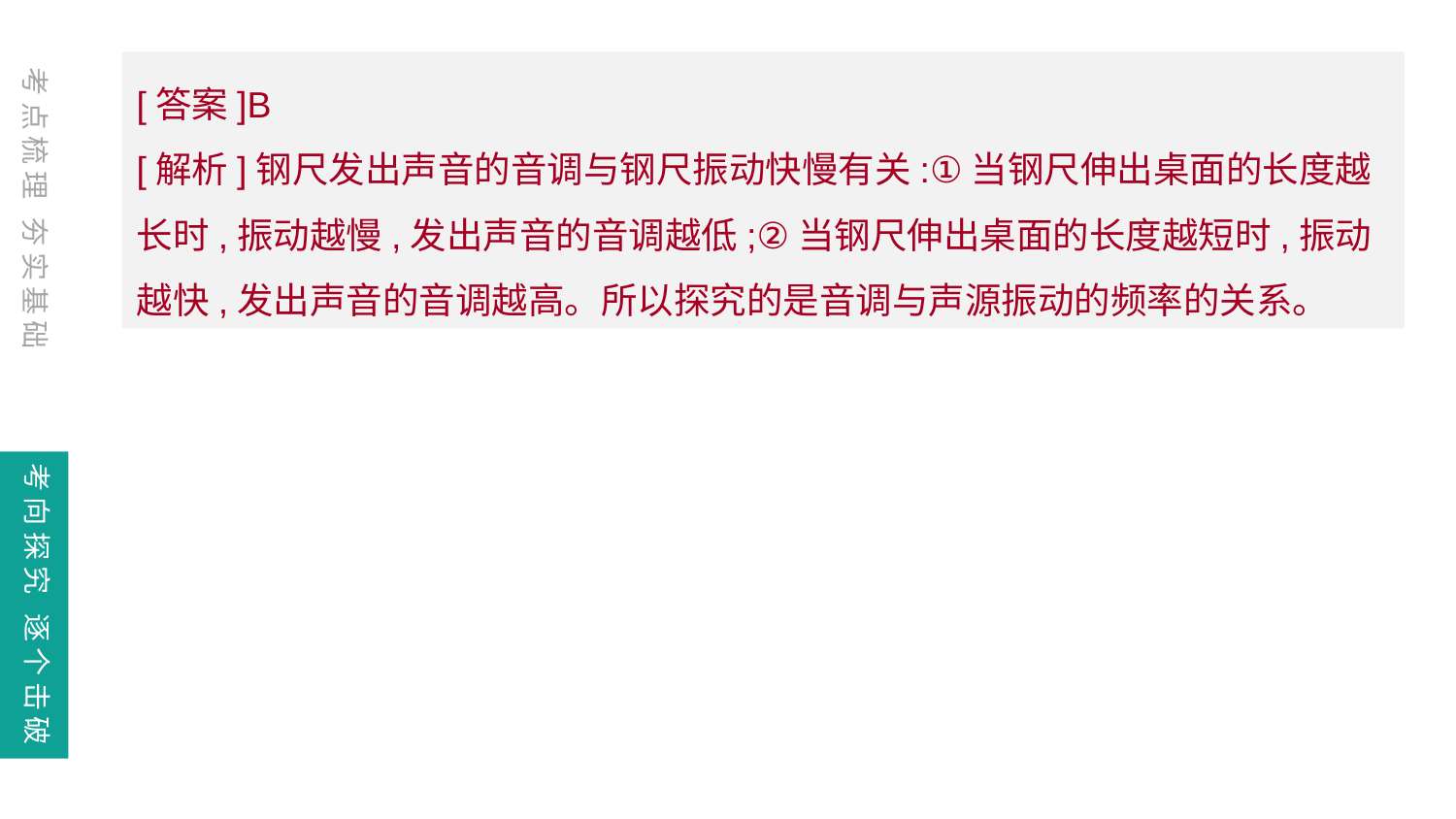

[答案]B
[解析]钢尺发出声音的音调与钢尺振动快慢有关:①当钢尺伸出桌面的长度越长时,振动越慢,发出声音的音调越低;②当钢尺伸出桌面的长度越短时,振动越快,发出声音的音调越高。所以探究的是音调与声源振动的频率的关系。
考点梳理 夯实基础

考向探究 逐个击破